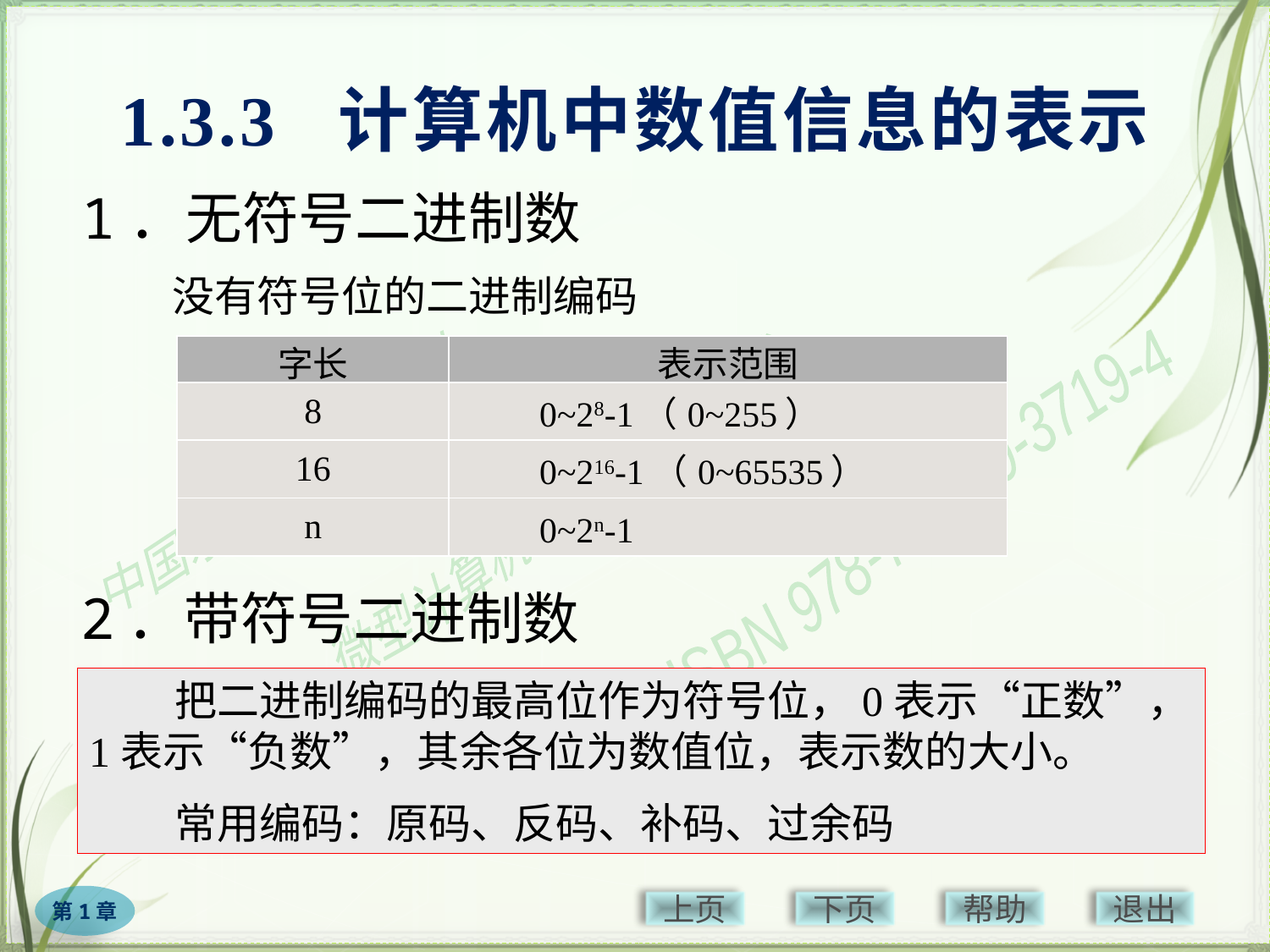

# 1.3.3  计算机中数值信息的表示
1．无符号二进制数
没有符号位的二进制编码
| 字长 | 表示范围 |
| --- | --- |
| 8 | 0~28-1（0~255） |
| 16 | 0~216-1（0~65535） |
| n | 0~2n-1 |
2．带符号二进制数
把二进制编码的最高位作为符号位，0表示“正数”，1表示“负数”，其余各位为数值位，表示数的大小。
常用编码：原码、反码、补码、过余码